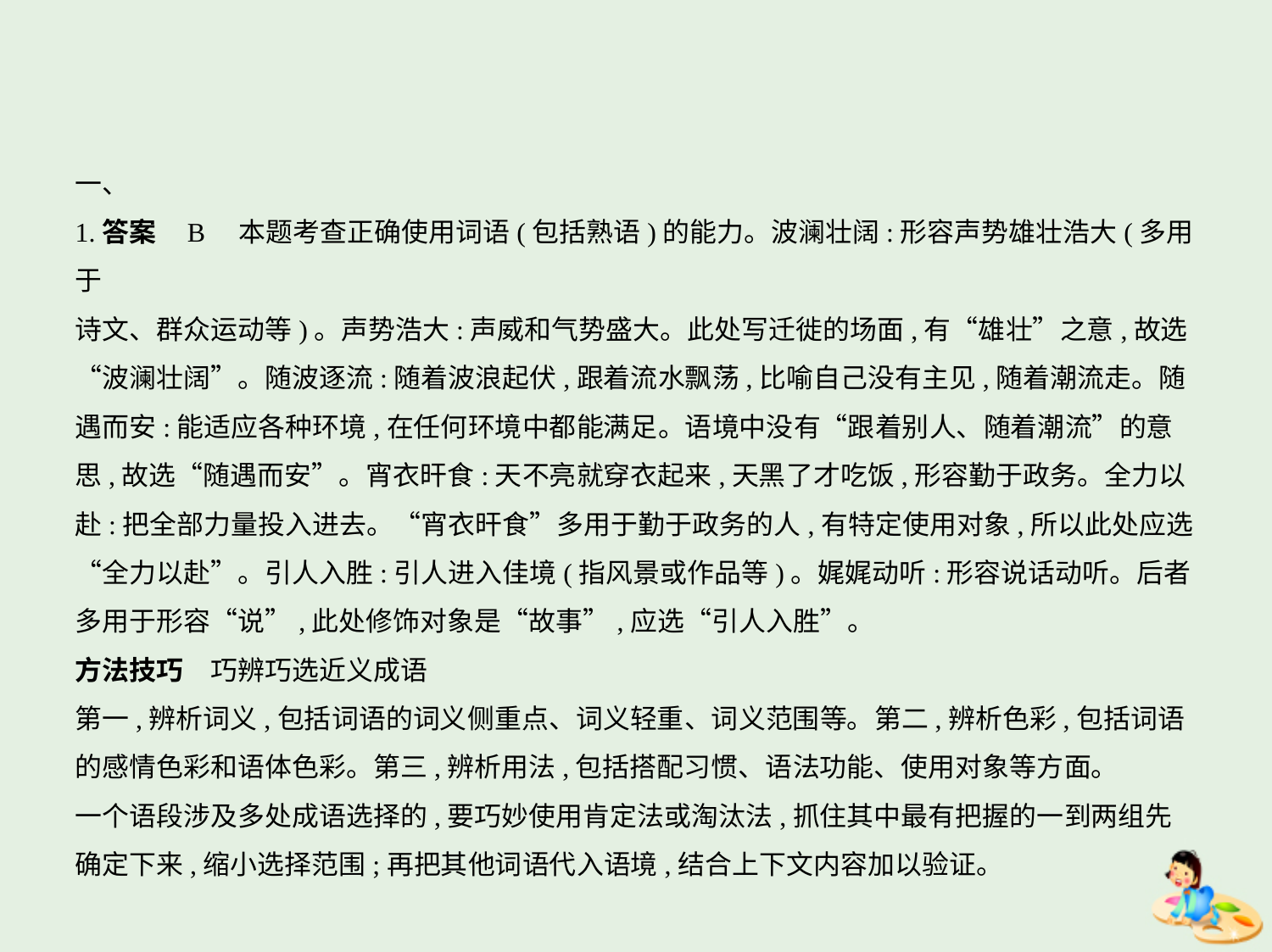

一、
1.答案    B　本题考查正确使用词语(包括熟语)的能力。波澜壮阔:形容声势雄壮浩大(多用于
诗文、群众运动等)。声势浩大:声威和气势盛大。此处写迁徙的场面,有“雄壮”之意,故选
“波澜壮阔”。随波逐流:随着波浪起伏,跟着流水飘荡,比喻自己没有主见,随着潮流走。随
遇而安:能适应各种环境,在任何环境中都能满足。语境中没有“跟着别人、随着潮流”的意
思,故选“随遇而安”。宵衣旰食:天不亮就穿衣起来,天黑了才吃饭,形容勤于政务。全力以
赴:把全部力量投入进去。“宵衣旰食”多用于勤于政务的人,有特定使用对象,所以此处应选
“全力以赴”。引人入胜:引人进入佳境(指风景或作品等)。娓娓动听:形容说话动听。后者
多用于形容“说”,此处修饰对象是“故事”,应选“引人入胜”。
方法技巧　巧辨巧选近义成语
第一,辨析词义,包括词语的词义侧重点、词义轻重、词义范围等。第二,辨析色彩,包括词语
的感情色彩和语体色彩。第三,辨析用法,包括搭配习惯、语法功能、使用对象等方面。
一个语段涉及多处成语选择的,要巧妙使用肯定法或淘汰法,抓住其中最有把握的一到两组先
确定下来,缩小选择范围;再把其他词语代入语境,结合上下文内容加以验证。